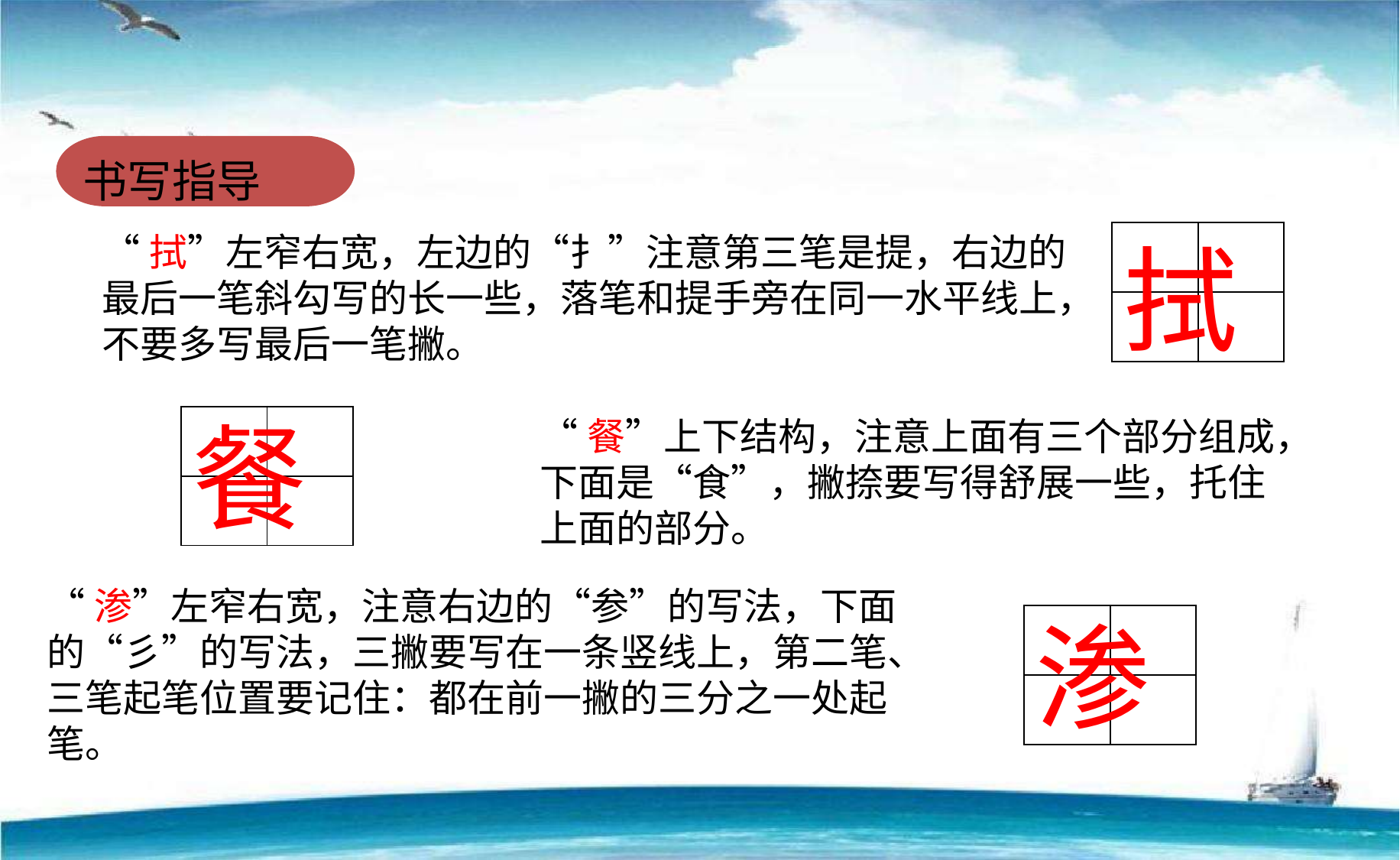

书写指导
“拭”左窄右宽，左边的“扌”注意第三笔是提，右边的最后一笔斜勾写的长一些，落笔和提手旁在同一水平线上，不要多写最后一笔撇。
|  |  |
| --- | --- |
|  |  |
拭
餐
|  |  |
| --- | --- |
|  |  |
“餐”上下结构，注意上面有三个部分组成，下面是“食”，撇捺要写得舒展一些，托住上面的部分。
“渗”左窄右宽，注意右边的“参”的写法，下面的“彡”的写法，三撇要写在一条竖线上，第二笔、三笔起笔位置要记住：都在前一撇的三分之一处起笔。
渗
|  |  |
| --- | --- |
|  |  |